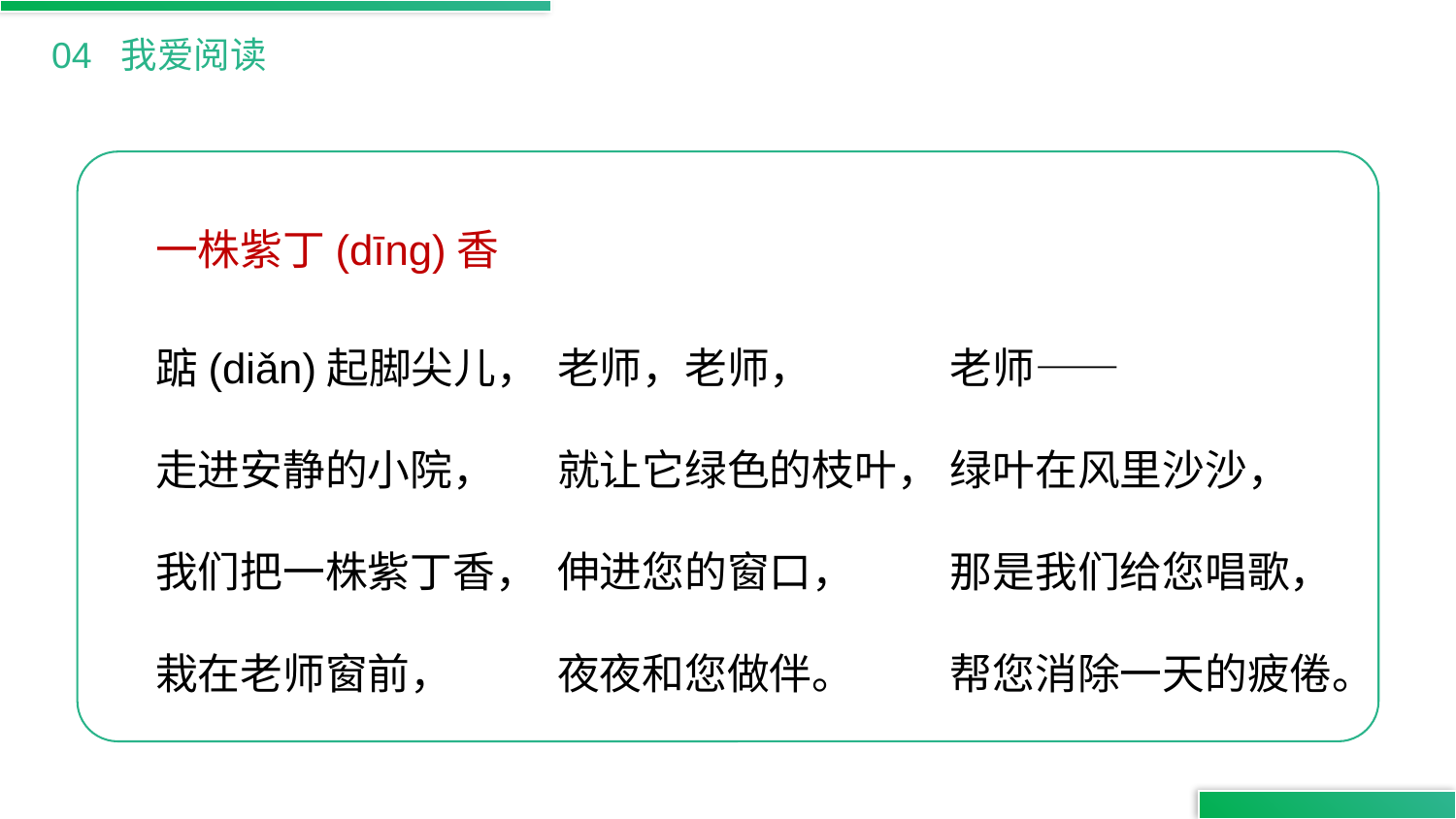

04  我爱阅读
一株紫丁(dīnɡ)香
踮(diǎn)起脚尖儿，
走进安静的小院，
我们把一株紫丁香，
栽在老师窗前，
老师，老师，
就让它绿色的枝叶，
伸进您的窗口，
夜夜和您做伴。
老师——
绿叶在风里沙沙，
那是我们给您唱歌，
帮您消除一天的疲倦。